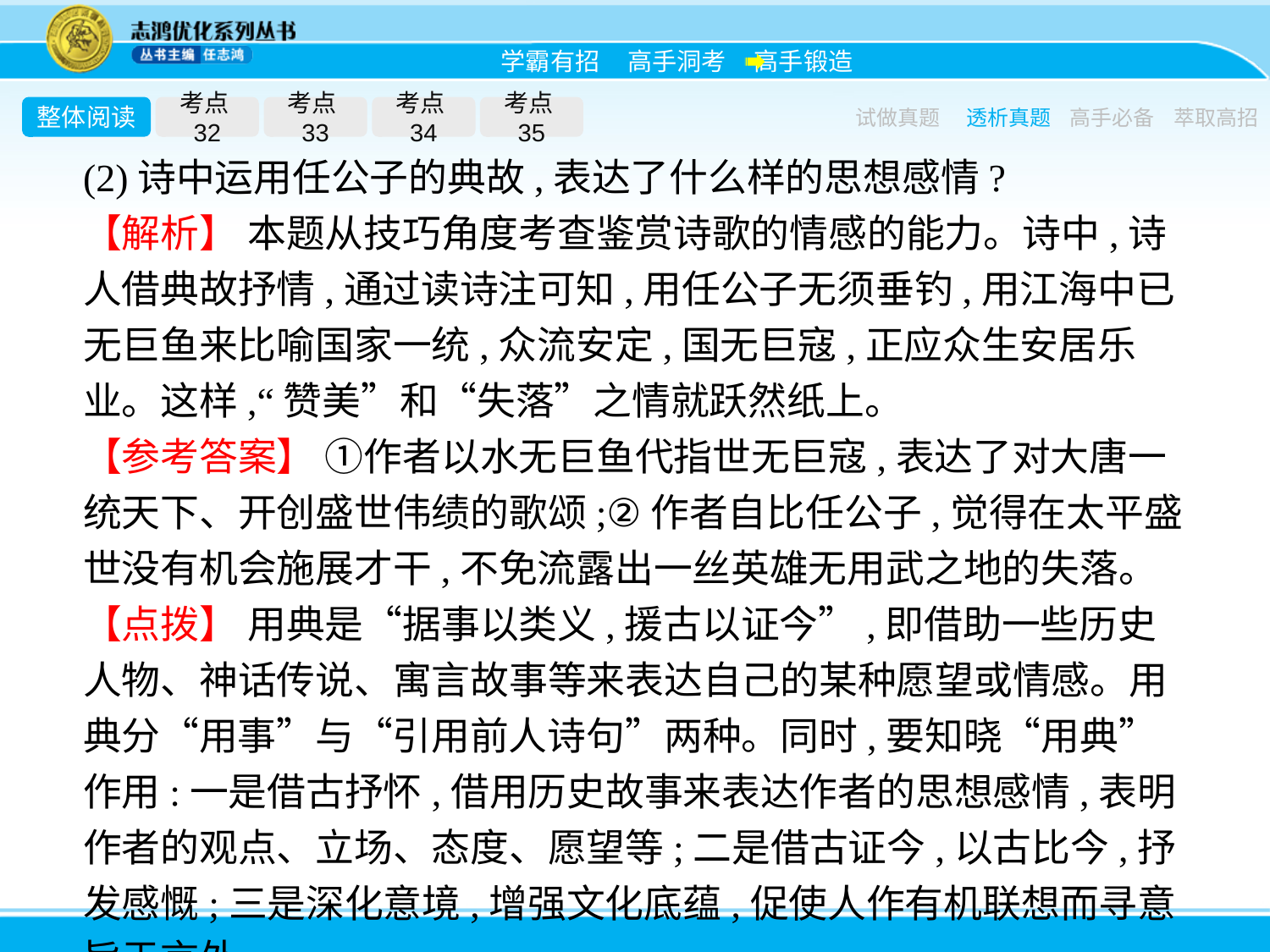

整体阅读
考点32
考点33
考点34
考点35
试做真题
透析真题
高手必备
萃取高招
(2)诗中运用任公子的典故,表达了什么样的思想感情?
【解析】 本题从技巧角度考查鉴赏诗歌的情感的能力。诗中,诗人借典故抒情,通过读诗注可知,用任公子无须垂钓,用江海中已无巨鱼来比喻国家一统,众流安定,国无巨寇,正应众生安居乐业。这样,“赞美”和“失落”之情就跃然纸上。
【参考答案】 ①作者以水无巨鱼代指世无巨寇,表达了对大唐一统天下、开创盛世伟绩的歌颂;②作者自比任公子,觉得在太平盛世没有机会施展才干,不免流露出一丝英雄无用武之地的失落。
【点拨】 用典是“据事以类义,援古以证今”,即借助一些历史人物、神话传说、寓言故事等来表达自己的某种愿望或情感。用典分“用事”与“引用前人诗句”两种。同时,要知晓“用典”作用:一是借古抒怀,借用历史故事来表达作者的思想感情,表明作者的观点、立场、态度、愿望等;二是借古证今,以古比今,抒发感慨;三是深化意境,增强文化底蕴,促使人作有机联想而寻意旨于言外。